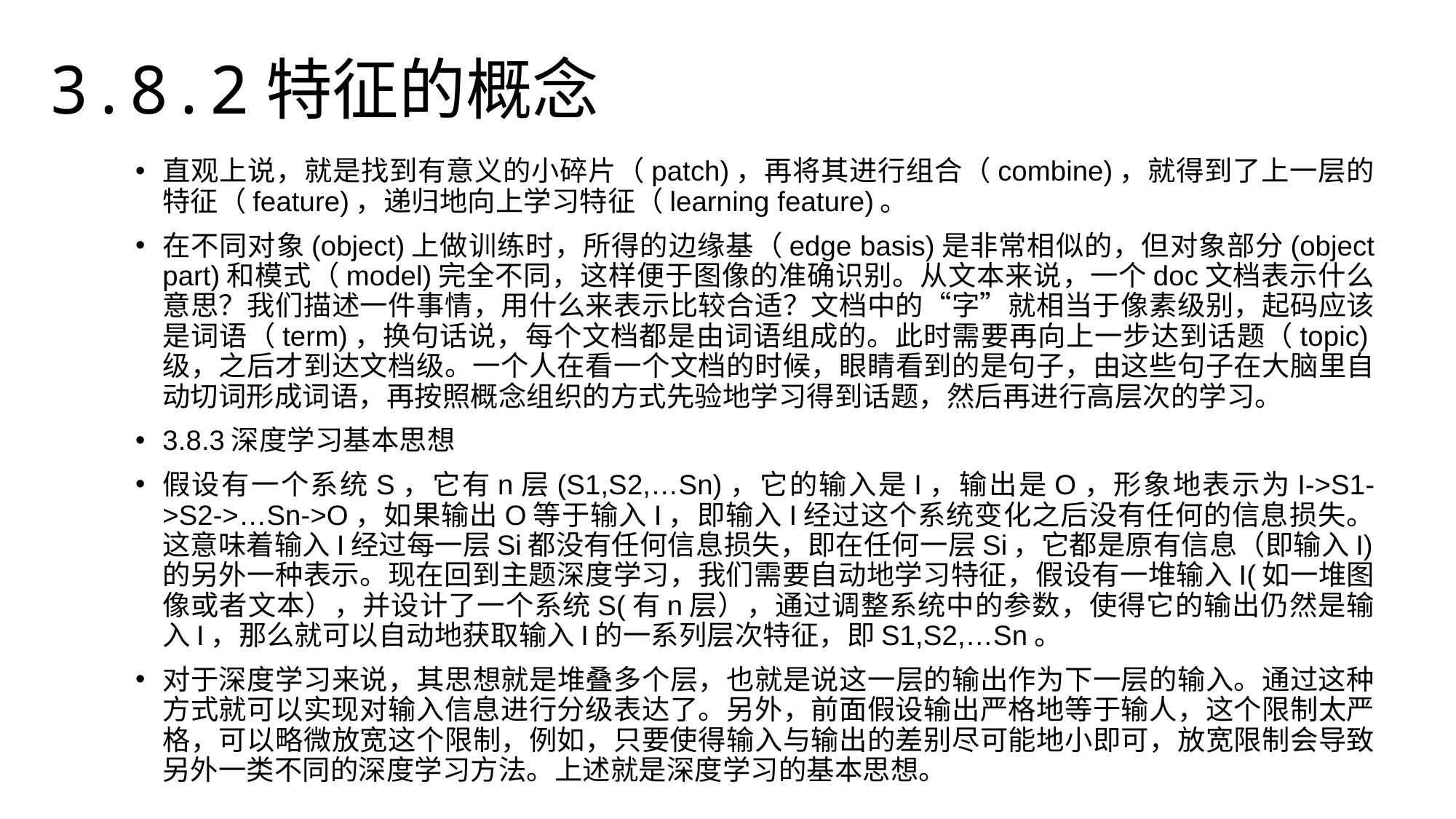

3.8.2特征的概念
直观上说，就是找到有意义的小碎片（patch)，再将其进行组合（combine)，就得到了上一层的特征（feature)，递归地向上学习特征（learning feature)。
在不同对象(object)上做训练时，所得的边缘基（edge basis)是非常相似的，但对象部分(object part)和模式（model)完全不同，这样便于图像的准确识别。从文本来说，一个doc文档表示什么意思？我们描述一件事情，用什么来表示比较合适？文档中的“字”就相当于像素级别，起码应该是词语（term)，换句话说，每个文档都是由词语组成的。此时需要再向上一步达到话题（topic)级，之后才到达文档级。一个人在看一个文档的时候，眼睛看到的是句子，由这些句子在大脑里自动切词形成词语，再按照概念组织的方式先验地学习得到话题，然后再进行高层次的学习。
3.8.3深度学习基本思想
假设有一个系统S，它有n层(S1,S2,…Sn)，它的输入是I，输出是O，形象地表示为I->S1->S2->…Sn->O，如果输出O等于输入I，即输入I经过这个系统变化之后没有任何的信息损失。这意味着输入I经过每一层Si都没有任何信息损失，即在任何一层Si，它都是原有信息（即输入I)的另外一种表示。现在回到主题深度学习，我们需要自动地学习特征，假设有一堆输入I(如一堆图像或者文本），并设计了一个系统S(有n层），通过调整系统中的参数，使得它的输出仍然是输入I，那么就可以自动地获取输入I的一系列层次特征，即S1,S2,…Sn。
对于深度学习来说，其思想就是堆叠多个层，也就是说这一层的输出作为下一层的输入。通过这种方式就可以实现对输入信息进行分级表达了。另外，前面假设输出严格地等于输人，这个限制太严格，可以略微放宽这个限制，例如，只要使得输入与输出的差别尽可能地小即可，放宽限制会导致另外一类不同的深度学习方法。上述就是深度学习的基本思想。